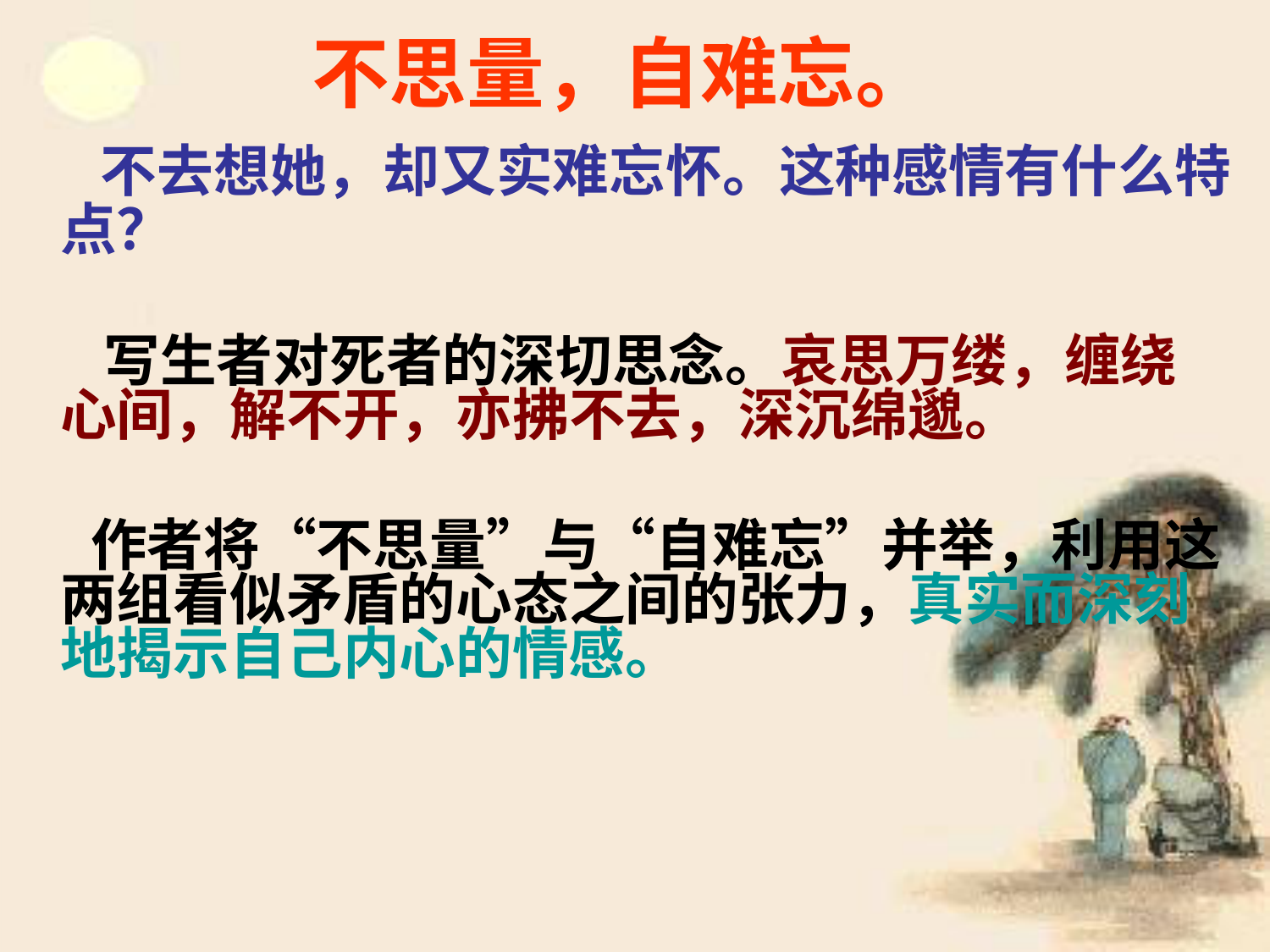

不思量，自难忘。
    不去想她，却又实难忘怀。这种感情有什么特点？

      写生者对死者的深切思念。哀思万缕，缠绕心间，解不开，亦拂不去，深沉绵邈。

     作者将“不思量”与“自难忘”并举，利用这两组看似矛盾的心态之间的张力，真实而深刻地揭示自己内心的情感。